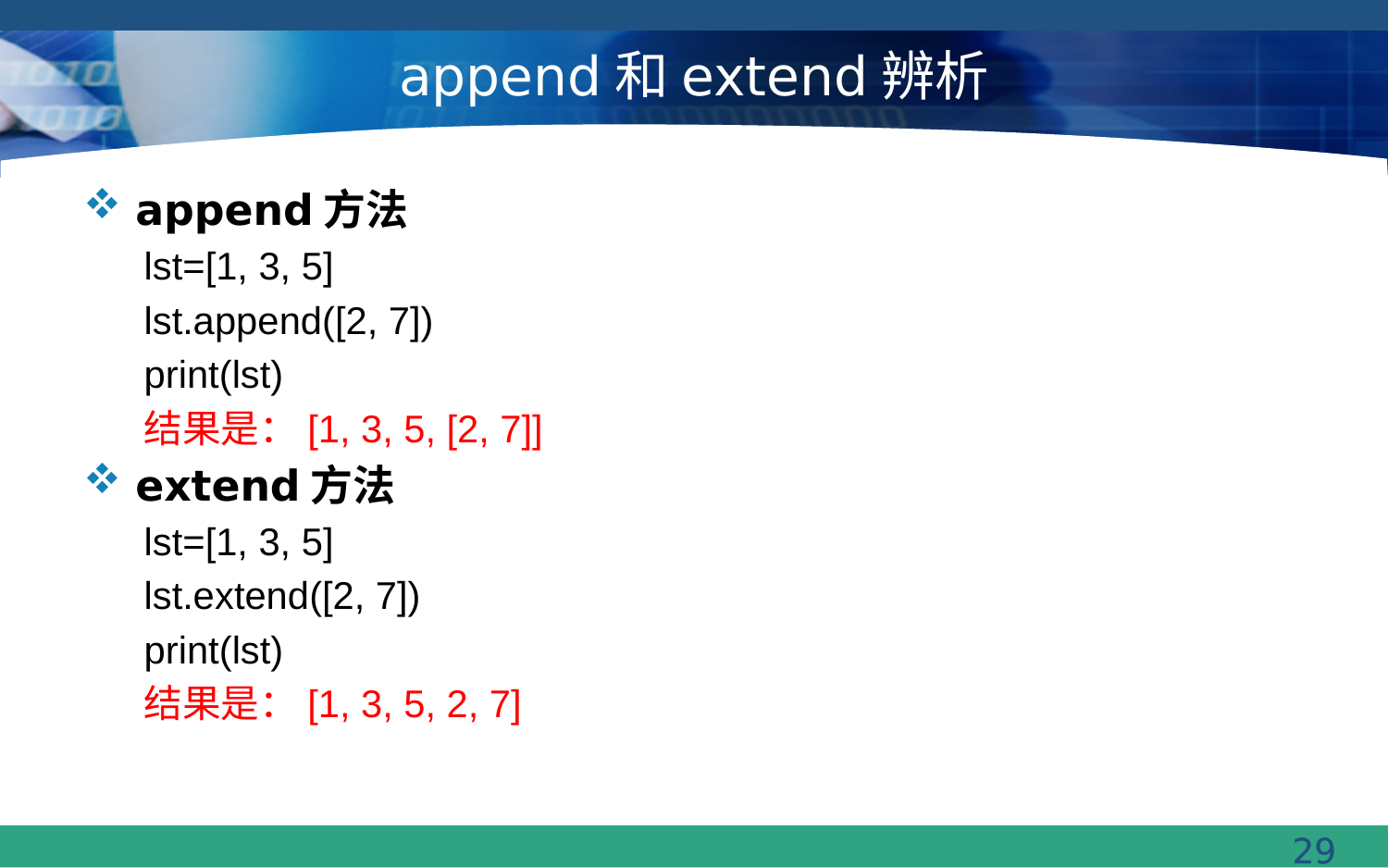

# append和extend辨析
append方法
lst=[1, 3, 5]
lst.append([2, 7])
print(lst)
结果是：[1, 3, 5, [2, 7]]
extend方法
lst=[1, 3, 5]
lst.extend([2, 7])
print(lst)
结果是：[1, 3, 5, 2, 7]